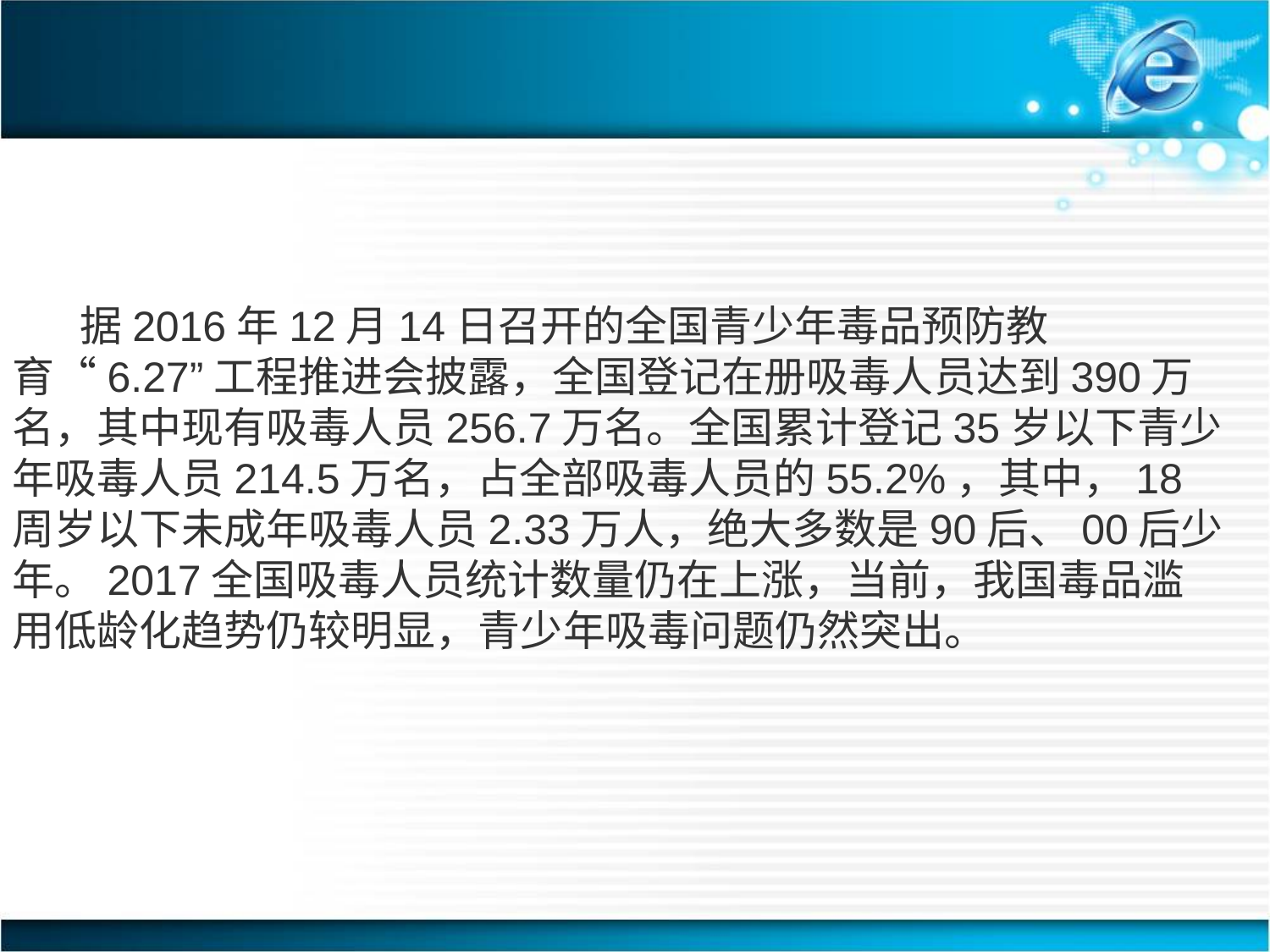

据2016年12月14日召开的全国青少年毒品预防教育“6.27”工程推进会披露，全国登记在册吸毒人员达到390万名，其中现有吸毒人员256.7万名。全国累计登记35岁以下青少年吸毒人员214.5万名，占全部吸毒人员的55.2%，其中，18周岁以下未成年吸毒人员2.33万人，绝大多数是90后、00后少年。2017全国吸毒人员统计数量仍在上涨，当前，我国毒品滥用低龄化趋势仍较明显，青少年吸毒问题仍然突出。